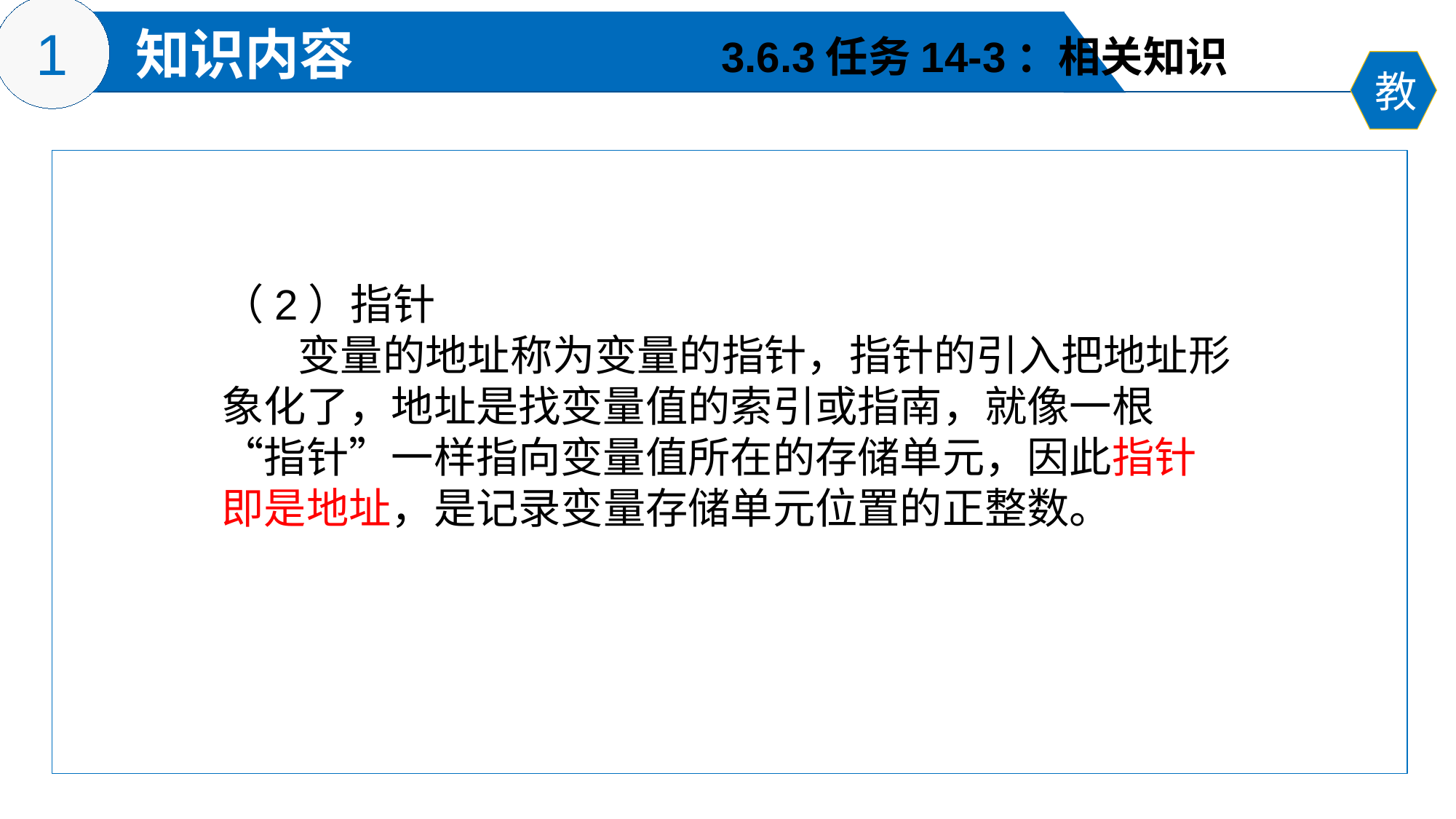

3.6.3任务14-3：相关知识
（2）指针
       变量的地址称为变量的指针，指针的引入把地址形象化了，地址是找变量值的索引或指南，就像一根“指针”一样指向变量值所在的存储单元，因此指针即是地址，是记录变量存储单元位置的正整数。